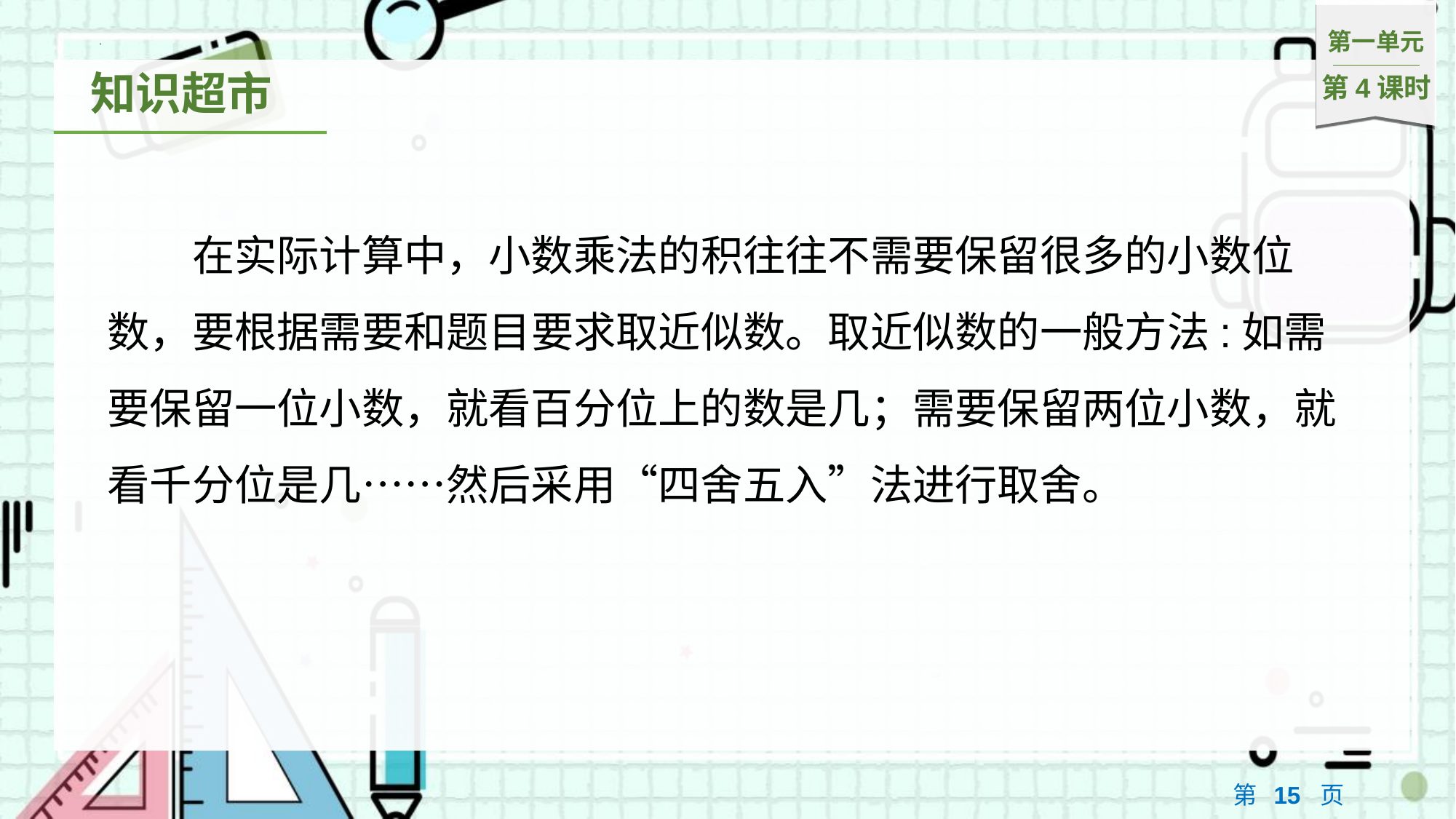

在实际计算中，小数乘法的积往往不需要保留很多的小数位数，要根据需要和题目要求取近似数。取近似数的一般方法:如需要保留一位小数，就看百分位上的数是几；需要保留两位小数，就看千分位是几……然后采用“四舍五入”法进行取舍。